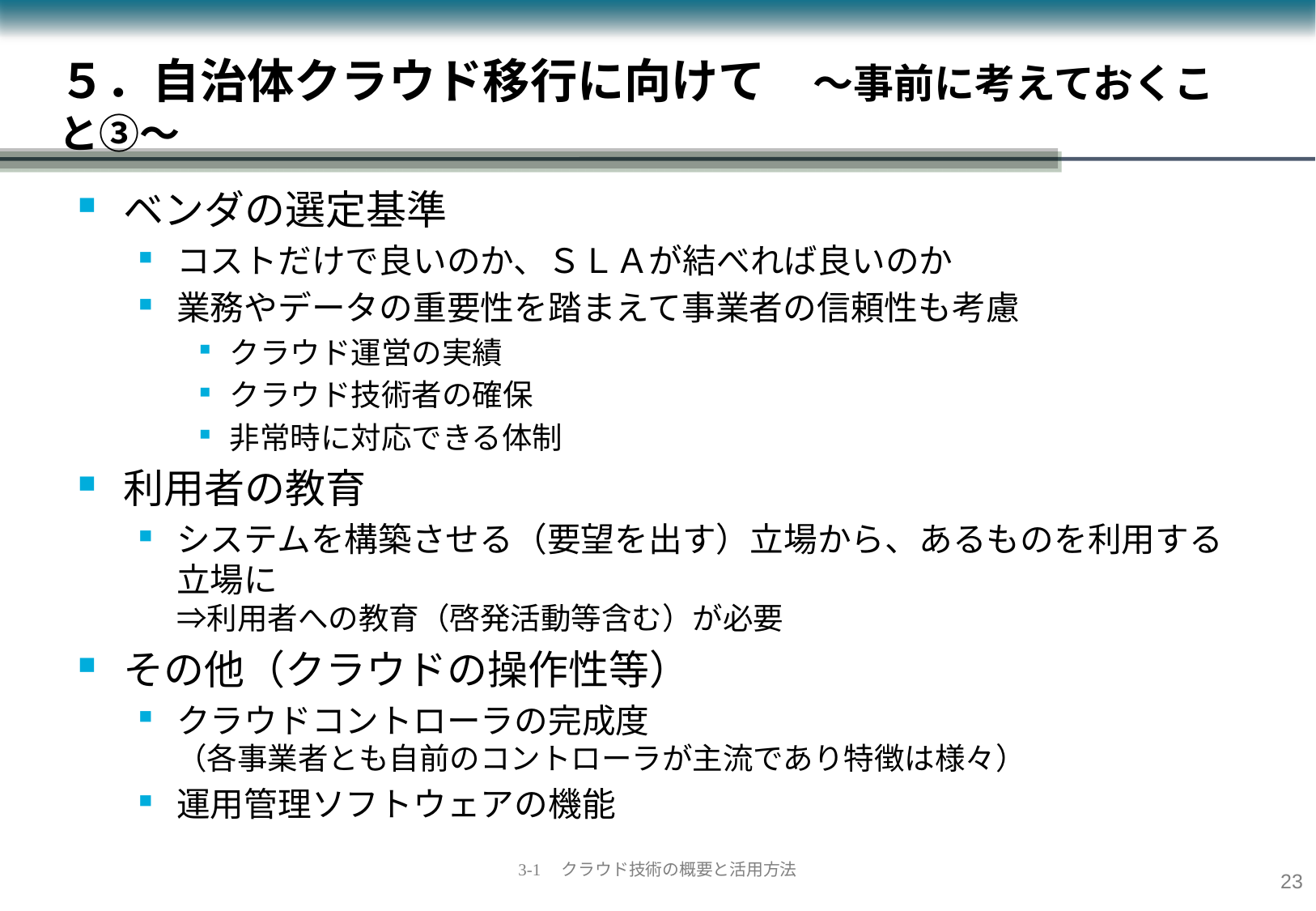

# ５．自治体クラウド移行に向けて　～事前に考えておくこと③～
ベンダの選定基準
コストだけで良いのか、ＳＬＡが結べれば良いのか
業務やデータの重要性を踏まえて事業者の信頼性も考慮
クラウド運営の実績
クラウド技術者の確保
非常時に対応できる体制
利用者の教育
システムを構築させる（要望を出す）立場から、あるものを利用する立場に
⇒利用者への教育（啓発活動等含む）が必要
その他（クラウドの操作性等）
クラウドコントローラの完成度
（各事業者とも自前のコントローラが主流であり特徴は様々）
運用管理ソフトウェアの機能
23
3-1　クラウド技術の概要と活用方法